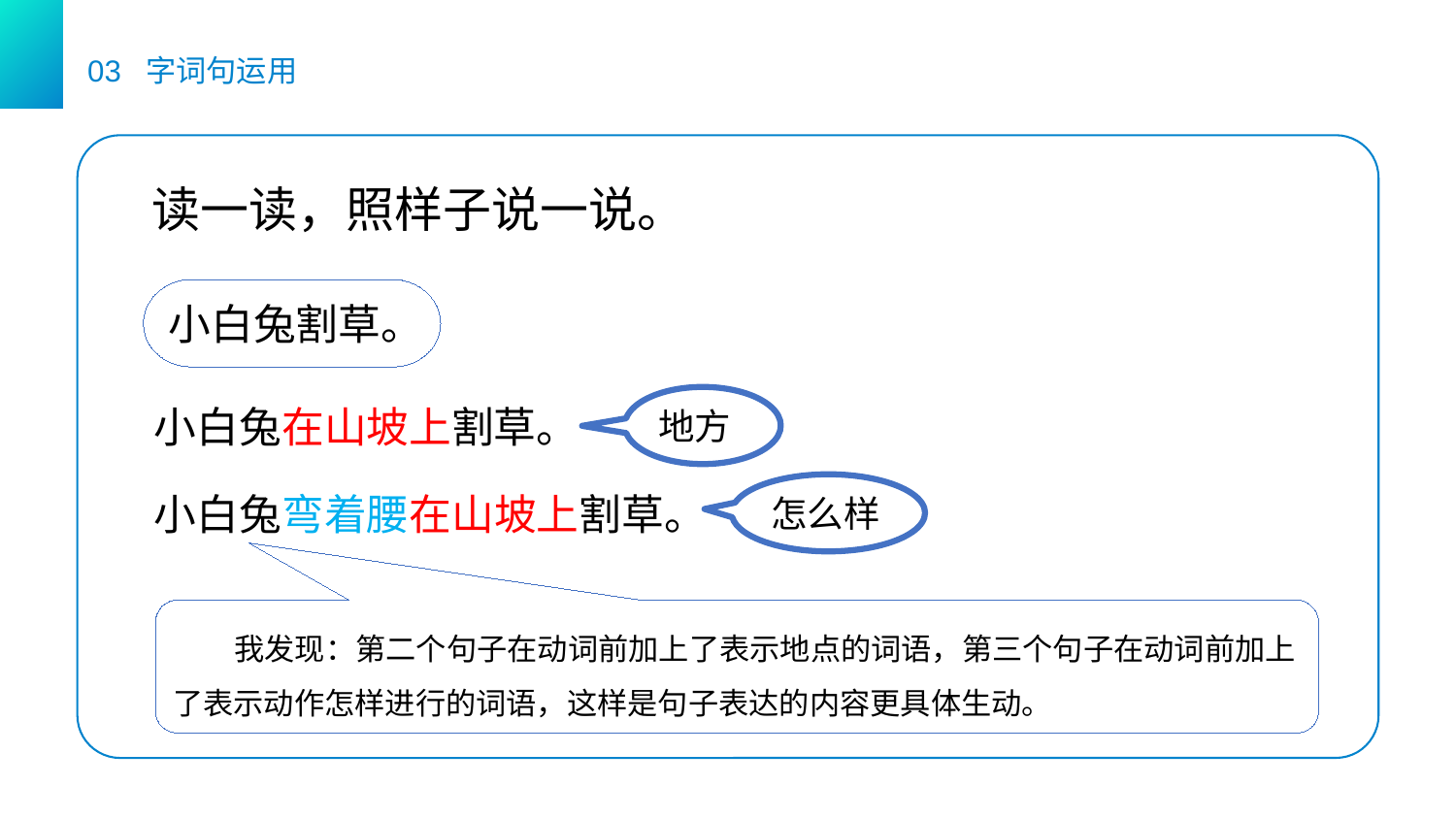

03  字词句运用

读一读，照样子说一说。
小白兔割草。
地方
小白兔在山坡上割草。
怎么样
小白兔弯着腰在山坡上割草。
        我发现：第二个句子在动词前加上了表示地点的词语，第三个句子在动词前加上了表示动作怎样进行的词语，这样是句子表达的内容更具体生动。